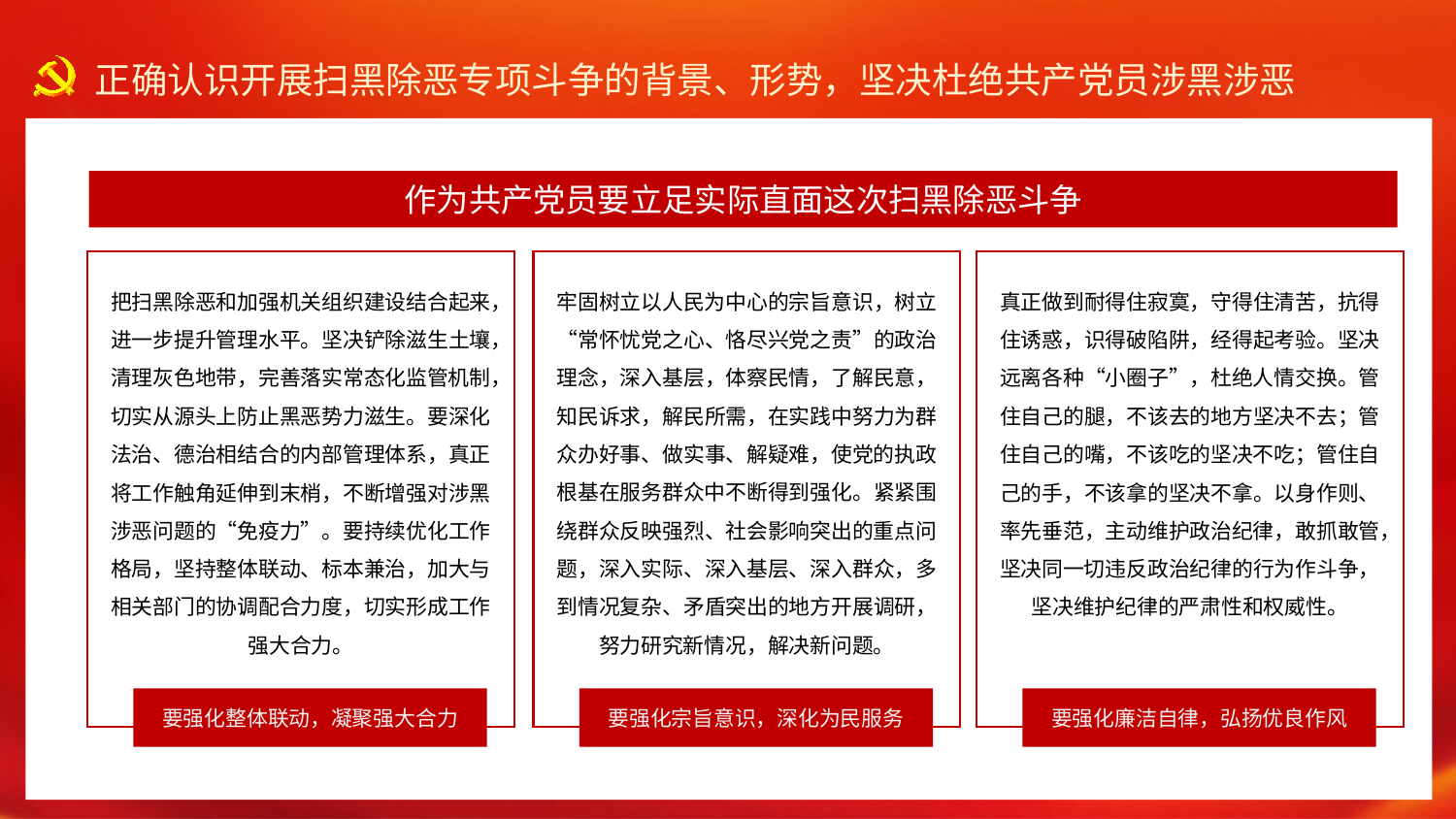

作为共产党员要立足实际直面这次扫黑除恶斗争

把扫黑除恶和加强机关组织建设结合起来，进一步提升管理水平。坚决铲除滋生土壤，清理灰色地带，完善落实常态化监管机制，切实从源头上防止黑恶势力滋生。要深化法治、德治相结合的内部管理体系，真正将工作触角延伸到末梢，不断增强对涉黑涉恶问题的“免疫力”。要持续优化工作格局，坚持整体联动、标本兼治，加大与相关部门的协调配合力度，切实形成工作强大合力。
牢固树立以人民为中心的宗旨意识，树立“常怀忧党之心、恪尽兴党之责”的政治理念，深入基层，体察民情，了解民意，知民诉求，解民所需，在实践中努力为群众办好事、做实事、解疑难，使党的执政根基在服务群众中不断得到强化。紧紧围绕群众反映强烈、社会影响突出的重点问题，深入实际、深入基层、深入群众，多到情况复杂、矛盾突出的地方开展调研，努力研究新情况，解决新问题。
真正做到耐得住寂寞，守得住清苦，抗得住诱惑，识得破陷阱，经得起考验。坚决远离各种“小圈子”，杜绝人情交换。管住自己的腿，不该去的地方坚决不去；管住自己的嘴，不该吃的坚决不吃；管住自己的手，不该拿的坚决不拿。以身作则、率先垂范，主动维护政治纪律，敢抓敢管，坚决同一切违反政治纪律的行为作斗争，坚决维护纪律的严肃性和权威性。
要强化整体联动，凝聚强大合力
要强化宗旨意识，深化为民服务
要强化廉洁自律，弘扬优良作风